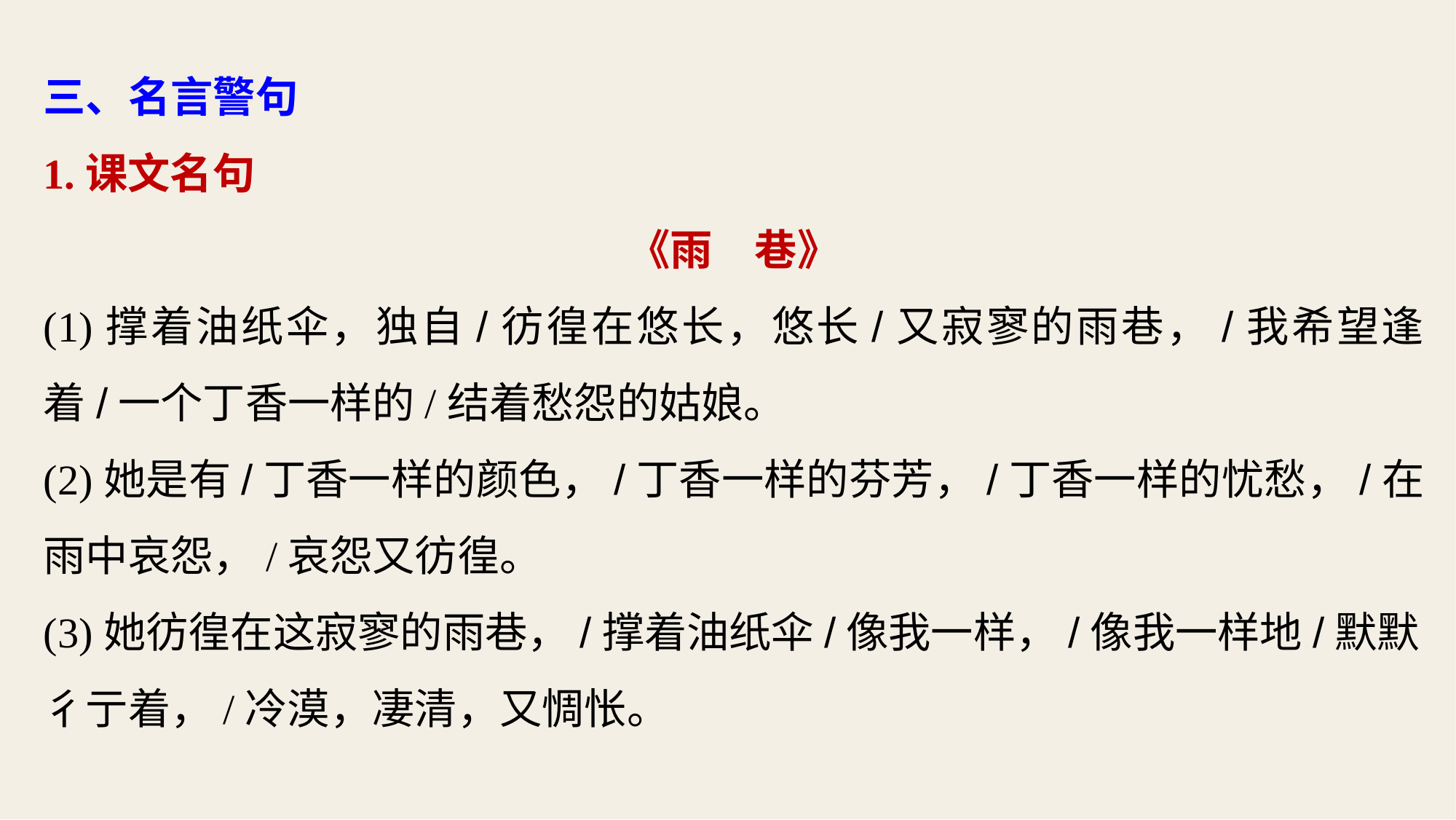

三、名言警句
1.课文名句
《雨　巷》
(1)撑着油纸伞，独自/彷徨在悠长，悠长/又寂寥的雨巷，/我希望逢着/一个丁香一样的/结着愁怨的姑娘。
(2)她是有/丁香一样的颜色，/丁香一样的芬芳，/丁香一样的忧愁，/在雨中哀怨，/哀怨又彷徨。
(3)她彷徨在这寂寥的雨巷，/撑着油纸伞/像我一样，/像我一样地/默默彳亍着，/冷漠，凄清，又惆怅。